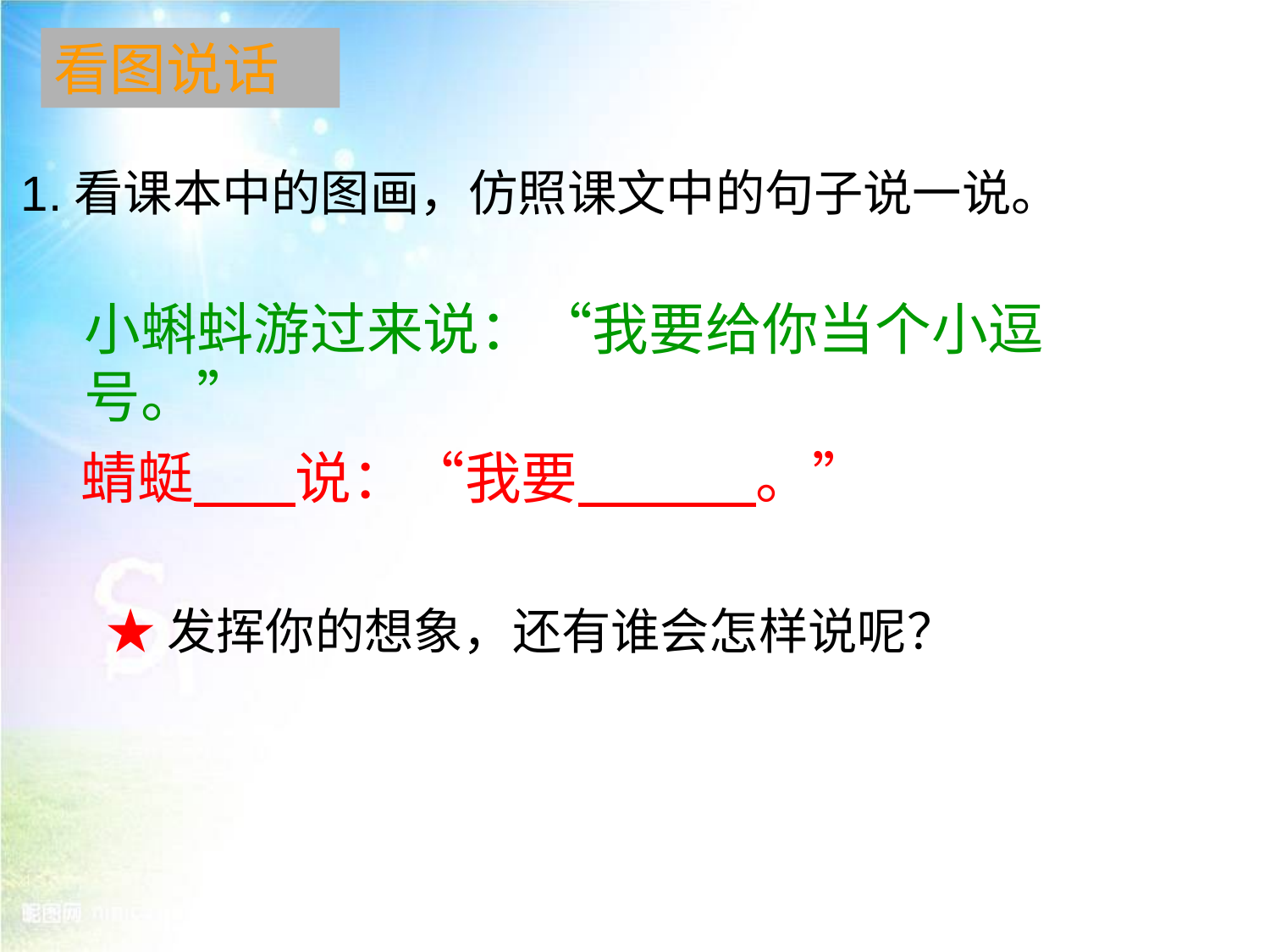

看图说话
1.看课本中的图画，仿照课文中的句子说一说。
小蝌蚪游过来说：“我要给你当个小逗号。”
蜻蜓        说：“我要              。”
★发挥你的想象，还有谁会怎样说呢？